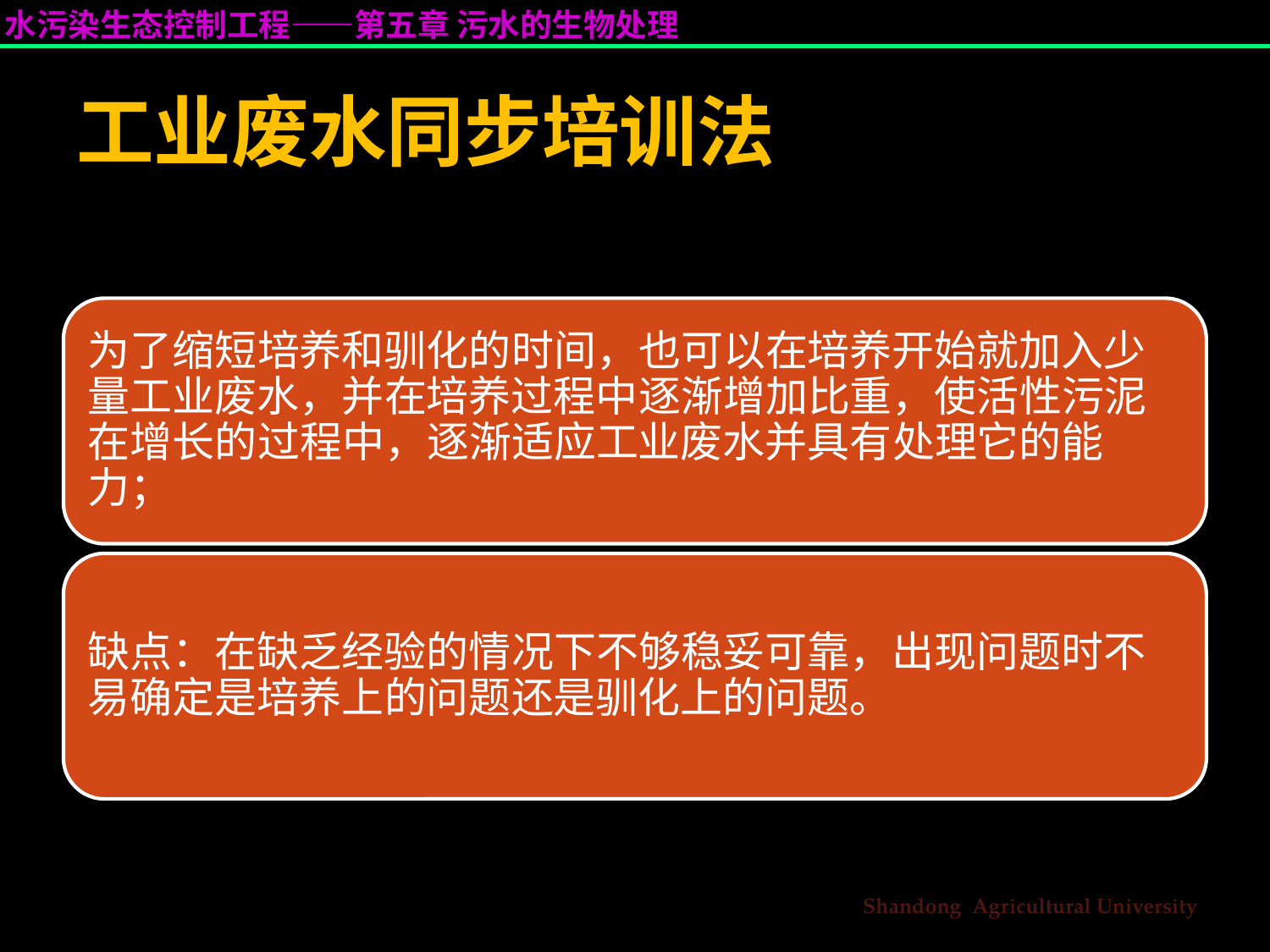

# 工业废水同步培训法
为了缩短培养和驯化的时间，也可以在培养开始就加入少量工业废水，并在培养过程中逐渐增加比重，使活性污泥在增长的过程中，逐渐适应工业废水并具有处理它的能力；
缺点：在缺乏经验的情况下不够稳妥可靠，出现问题时不易确定是培养上的问题还是驯化上的问题。